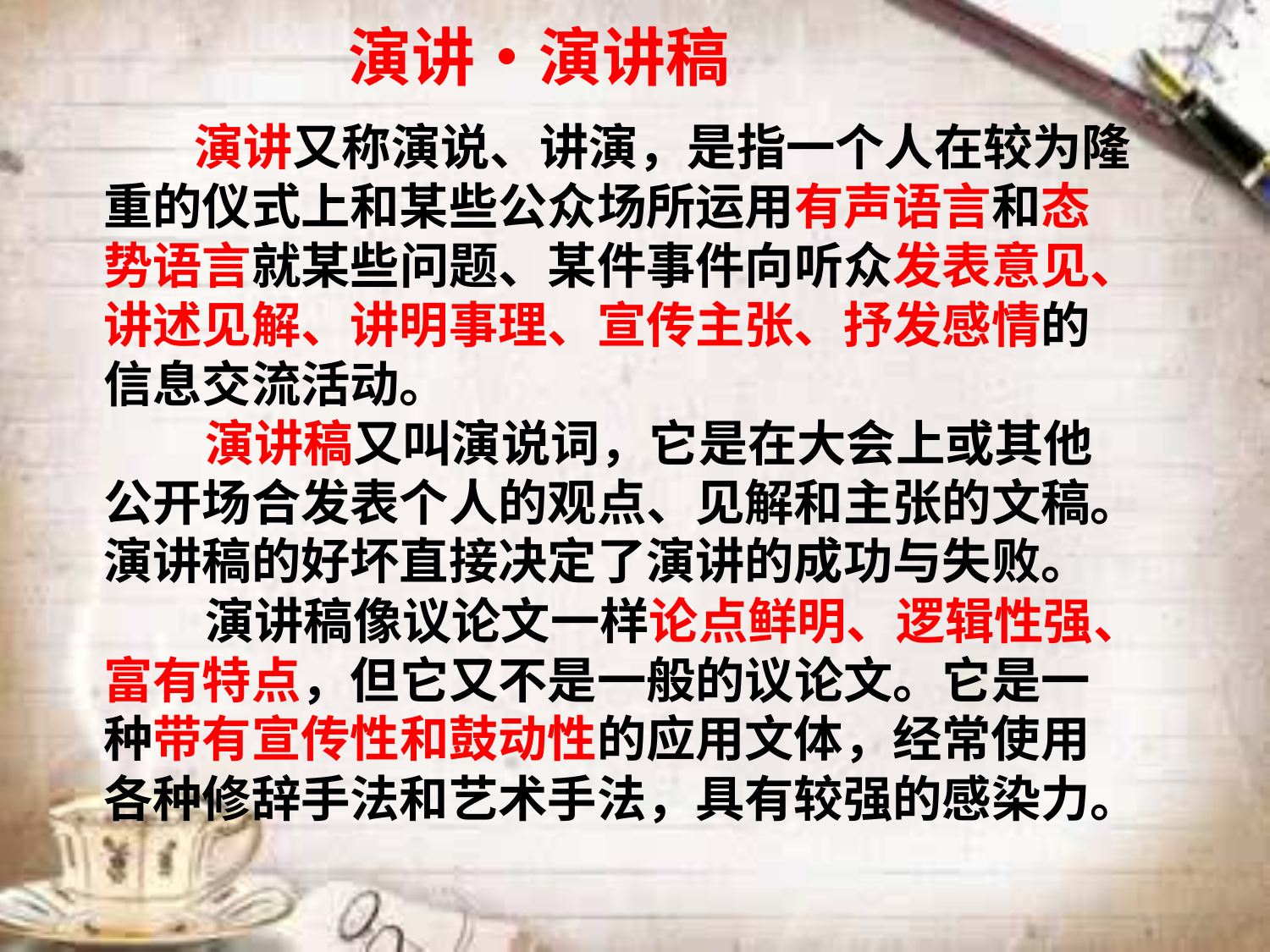

演讲•演讲稿
       演讲又称演说、讲演，是指一个人在较为隆重的仪式上和某些公众场所运用有声语言和态势语言就某些问题、某件事件向听众发表意见、讲述见解、讲明事理、宣传主张、抒发感情的信息交流活动。
        演讲稿又叫演说词，它是在大会上或其他公开场合发表个人的观点、见解和主张的文稿。演讲稿的好坏直接决定了演讲的成功与失败。
        演讲稿像议论文一样论点鲜明、逻辑性强、富有特点，但它又不是一般的议论文。它是一种带有宣传性和鼓动性的应用文体，经常使用各种修辞手法和艺术手法，具有较强的感染力。